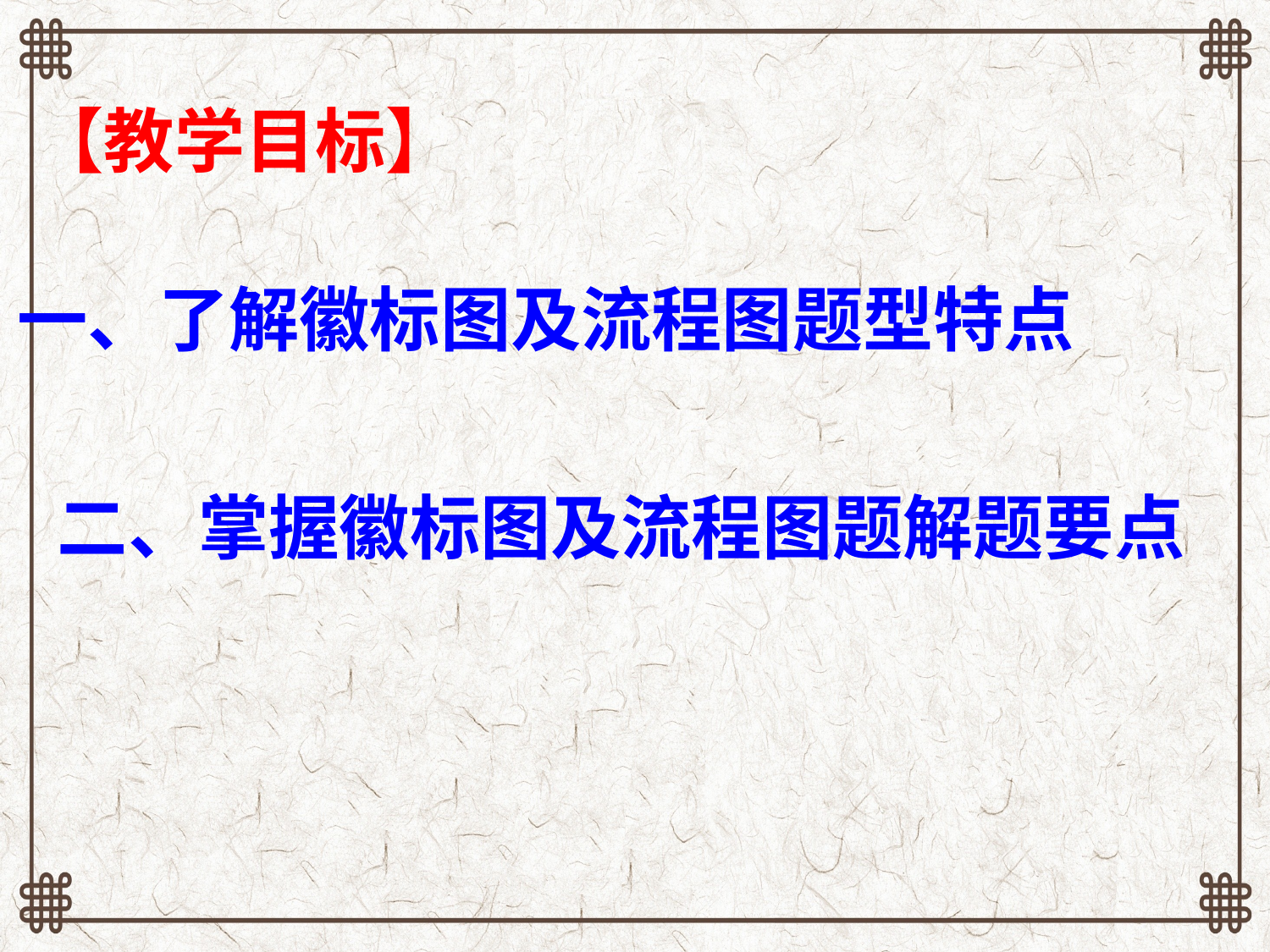

【教学目标】
一、了解徽标图及流程图题型特点
二、掌握徽标图及流程图题解题要点